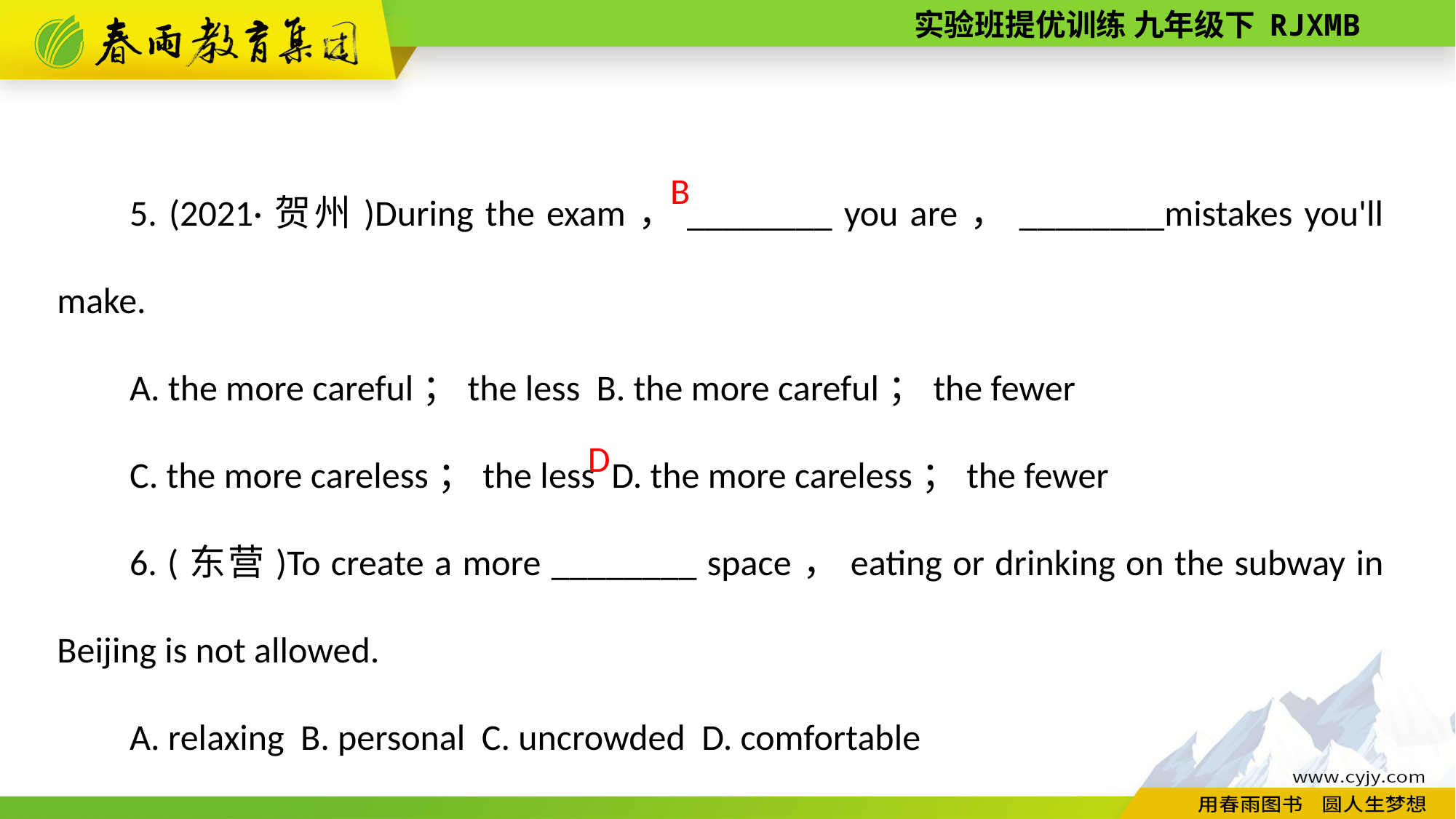

5. (2021·贺州)During the exam，________ you are，________mistakes you'll make.
A. the more careful；the less  B. the more careful；the fewer
C. the more careless；the less  D. the more careless；the fewer
6. (东营)To create a more ________ space，eating or drinking on the subway in Beijing is not allowed.
A. relaxing  B. personal  C. uncrowded  D. comfortable
B
D